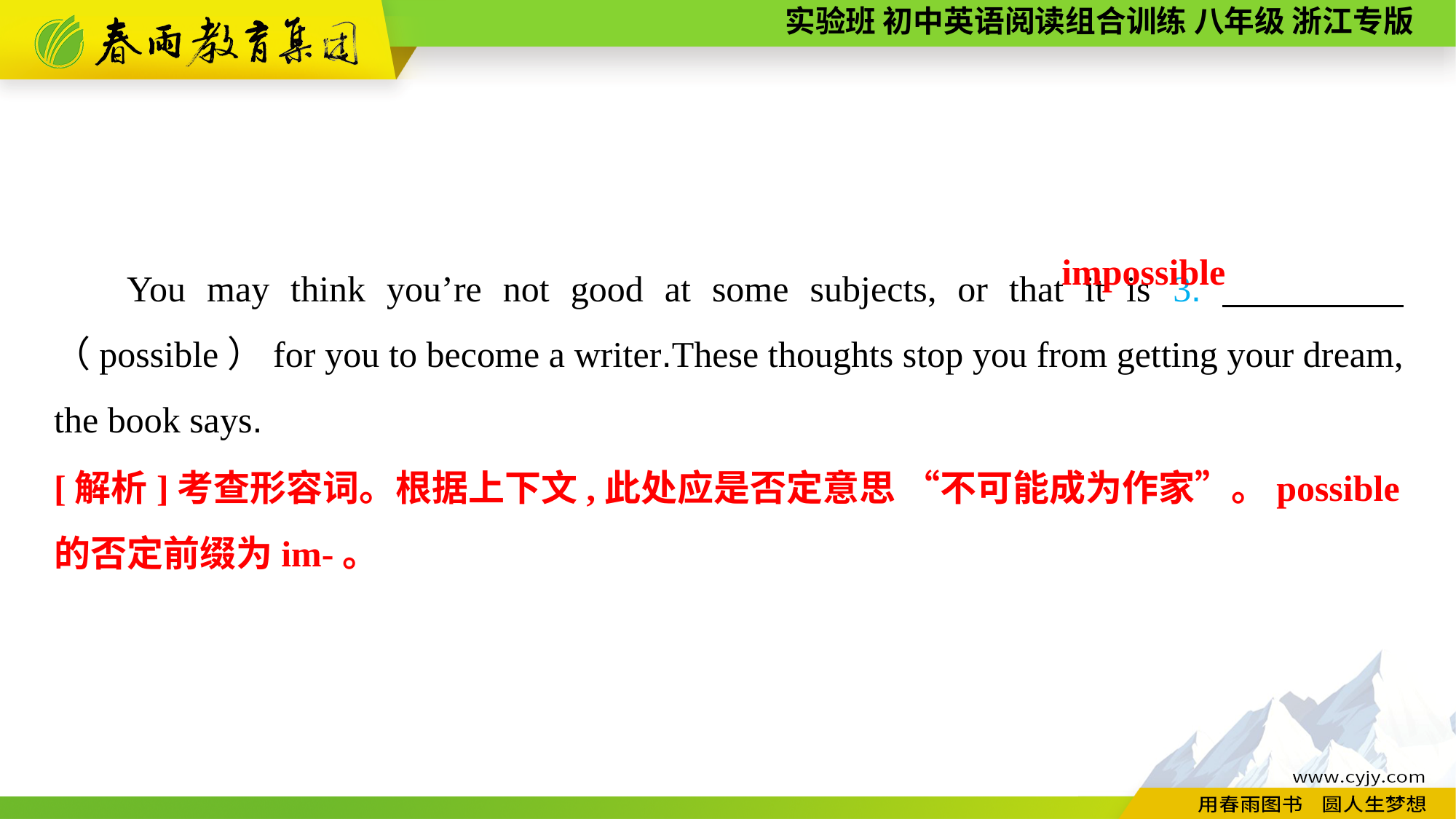

You may think you’re not good at some subjects, or that it is 3.　　　　（possible）for you to become a writer.These thoughts stop you from getting your dream, the book says.
impossible
[解析]考查形容词。根据上下文,此处应是否定意思 “不可能成为作家”。possible的否定前缀为im-。